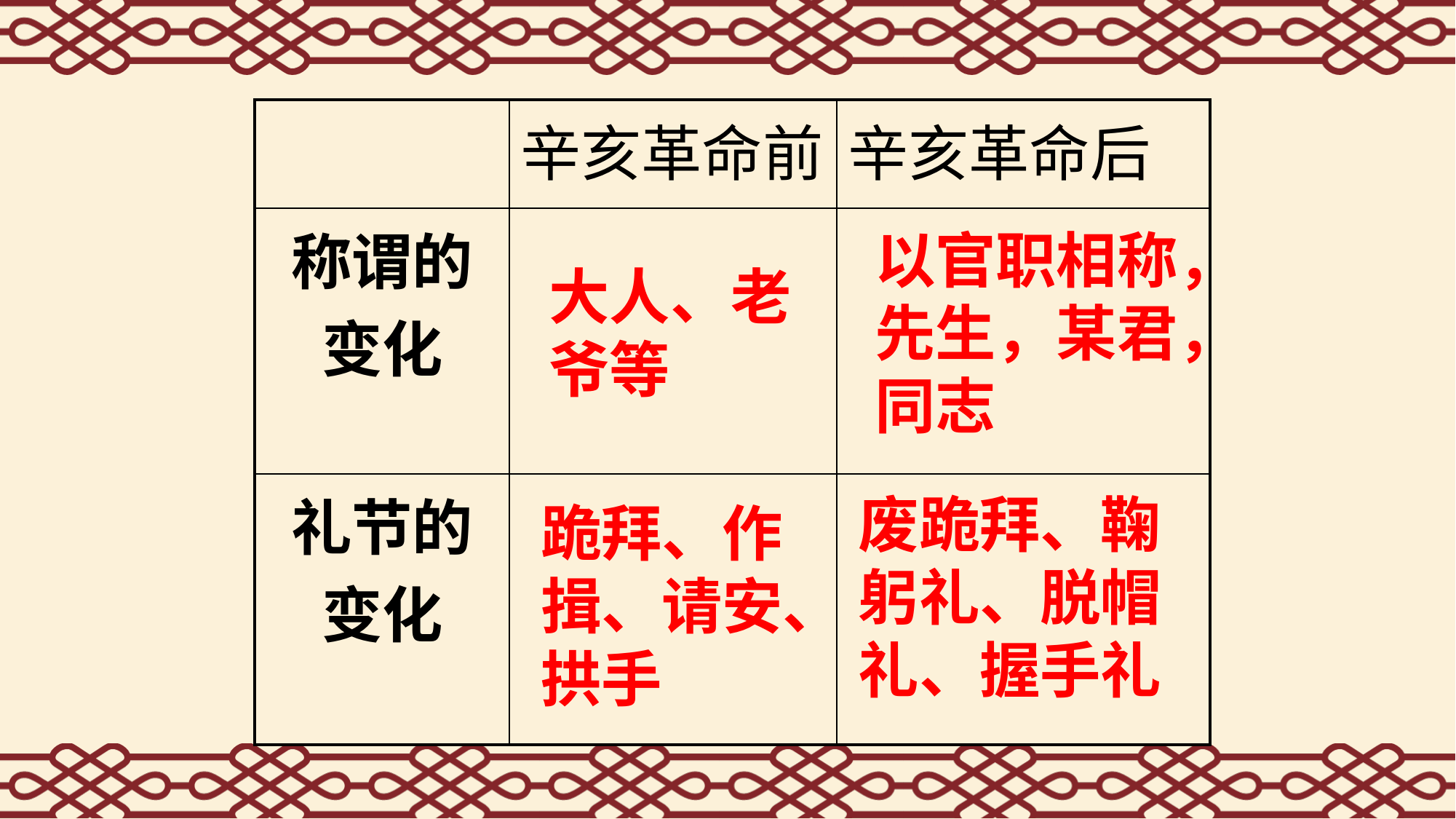

|  | 辛亥革命前 | 辛亥革命后 |
| --- | --- | --- |
| 称谓的变化 |  |  |
| 礼节的变化 |  |  |

以官职相称，先生，某君，同志

大人、老爷等
废跪拜、鞠躬礼、脱帽礼、握手礼
跪拜、作揖、请安、拱手